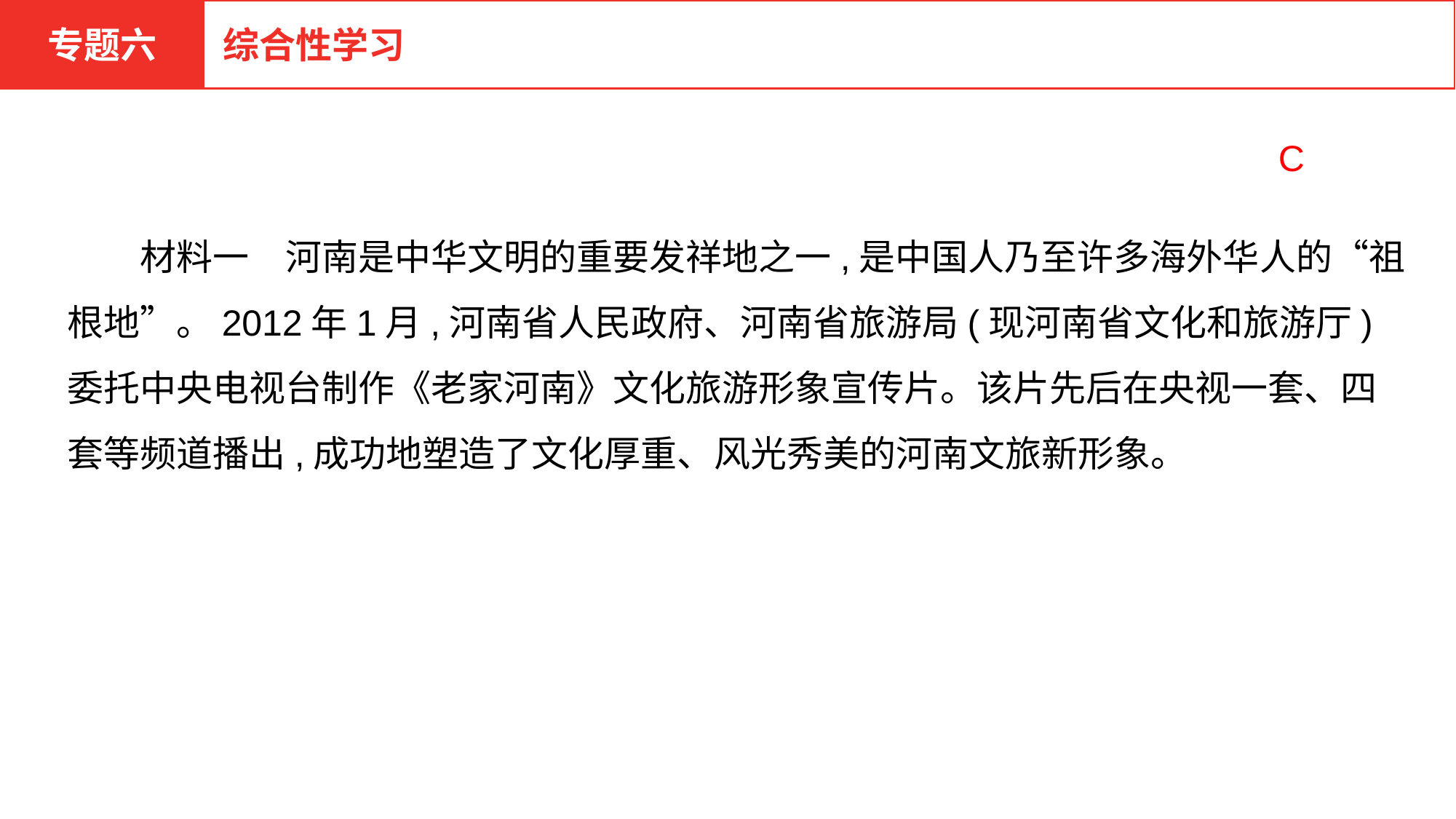

专题六
综合性学习
C
　　材料一　河南是中华文明的重要发祥地之一,是中国人乃至许多海外华人的“祖根地”。2012年1月,河南省人民政府、河南省旅游局(现河南省文化和旅游厅)委托中央电视台制作《老家河南》文化旅游形象宣传片。该片先后在央视一套、四套等频道播出,成功地塑造了文化厚重、风光秀美的河南文旅新形象。